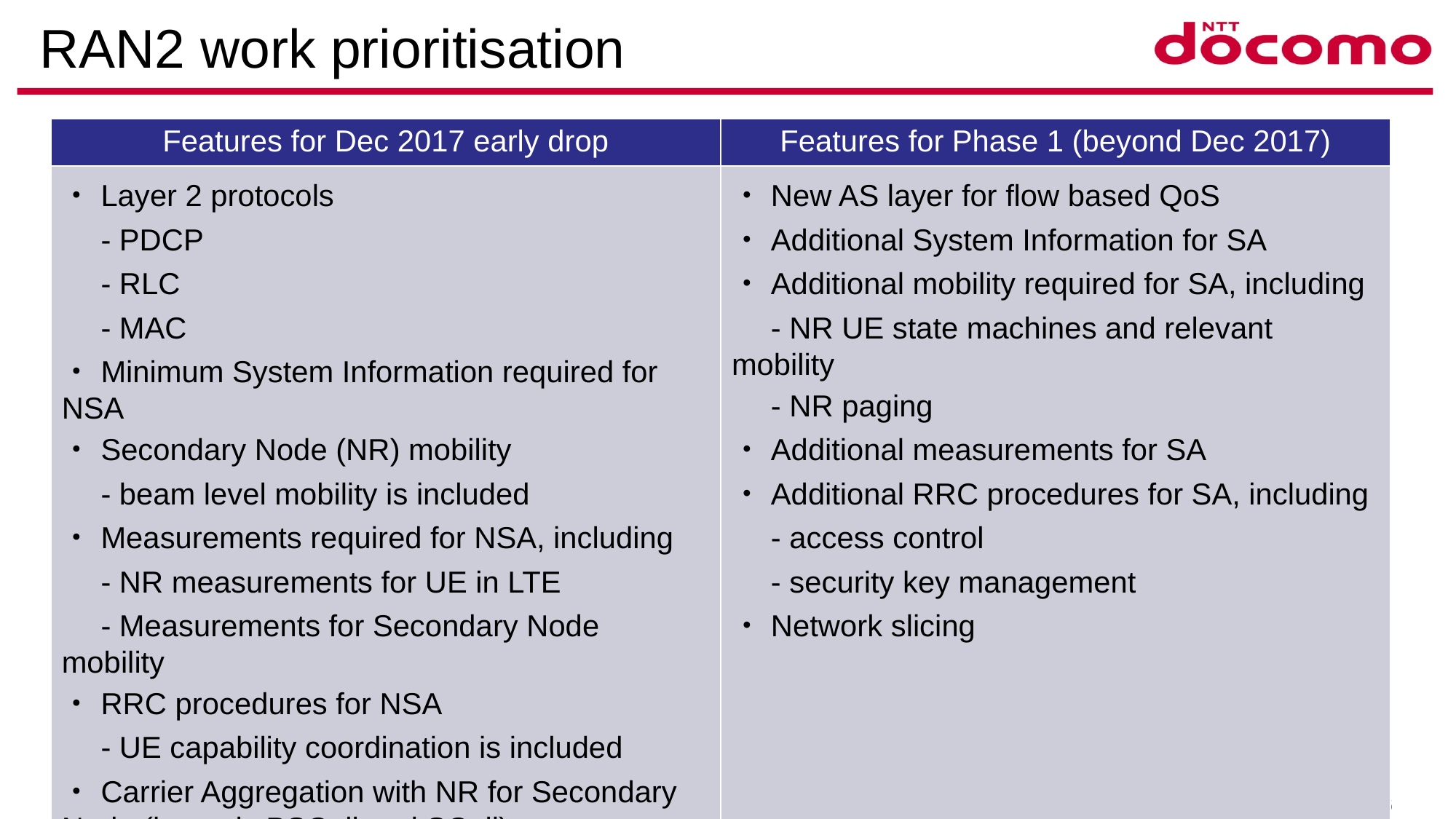

# RAN2 work prioritisation
| Features for Dec 2017 early drop | Features for Phase 1 (beyond Dec 2017) |
| --- | --- |
| ・Layer 2 protocols 　- PDCP 　- RLC 　- MAC ・Minimum System Information required for NSA ・Secondary Node (NR) mobility 　- beam level mobility is included ・Measurements required for NSA, including 　- NR measurements for UE in LTE 　- Measurements for Secondary Node mobility ・RRC procedures for NSA 　- UE capability coordination is included ・Carrier Aggregation with NR for Secondary Node (i.e. only PSCell and SCell) | ・New AS layer for flow based QoS ・Additional System Information for SA ・Additional mobility required for SA, including 　- NR UE state machines and relevant mobility 　- NR paging ・Additional measurements for SA ・Additional RRC procedures for SA, including 　- access control 　- security key management ・Network slicing |